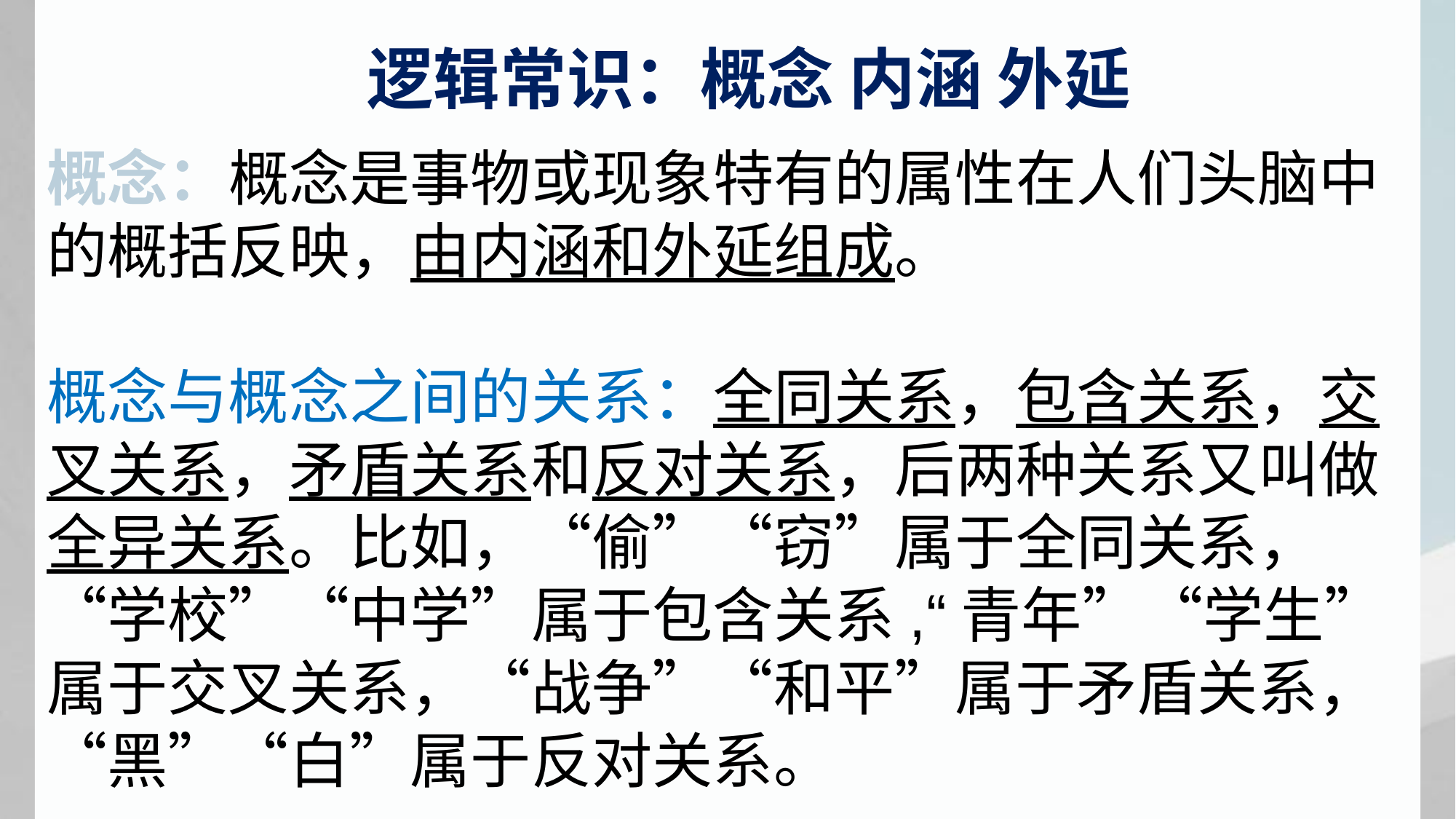

逻辑常识：概念 内涵 外延
概念：概念是事物或现象特有的属性在人们头脑中的概括反映，由内涵和外延组成。

概念与概念之间的关系：全同关系，包含关系，交叉关系，矛盾关系和反对关系，后两种关系又叫做全异关系。比如，“偷”“窃”属于全同关系，“学校”“中学”属于包含关系,“青年”“学生”属于交叉关系，“战争”“和平”属于矛盾关系，“黑”“白”属于反对关系。